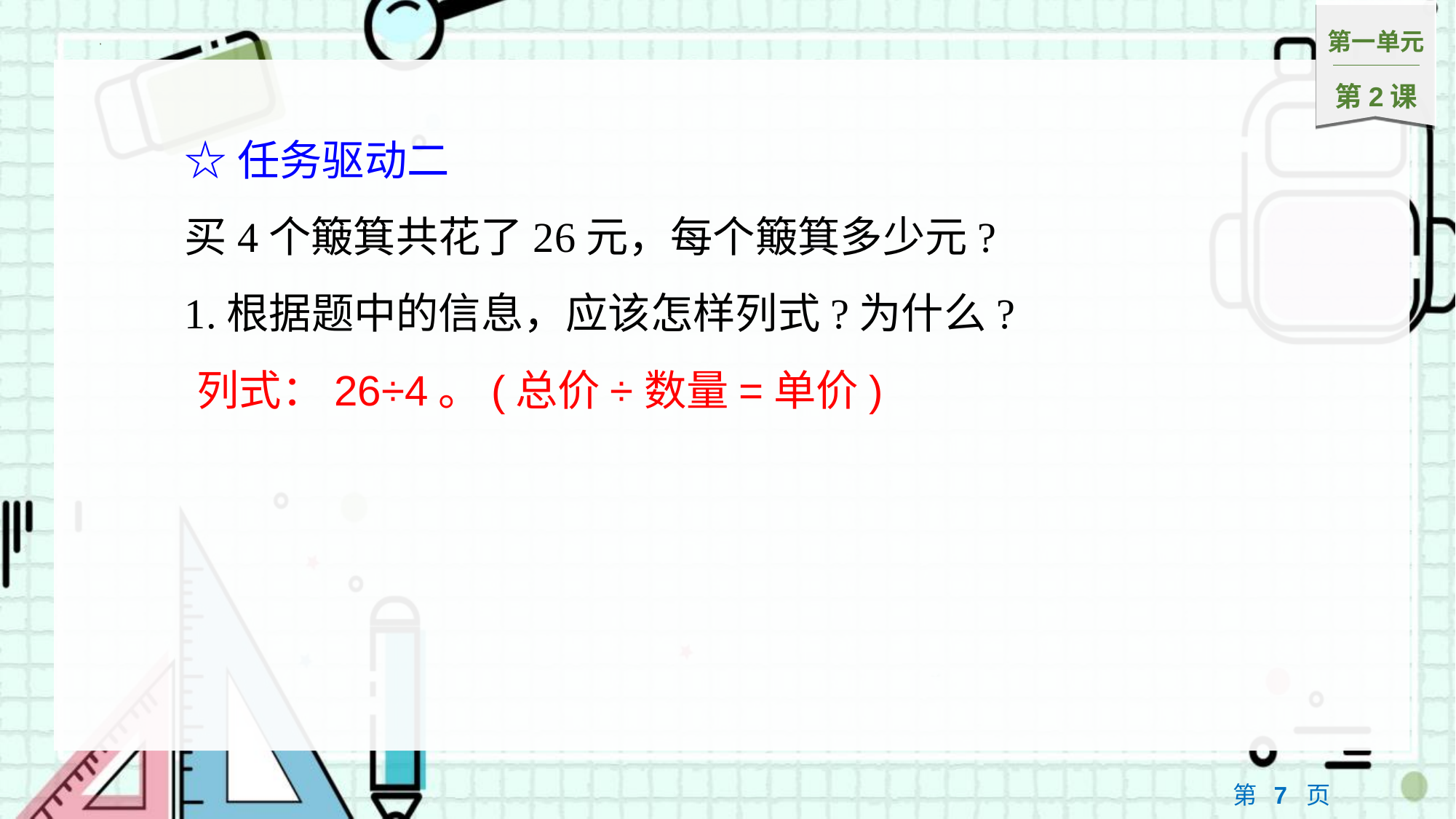

☆任务驱动二
买4个簸箕共花了26元，每个簸箕多少元?
1.根据题中的信息，应该怎样列式?为什么?

列式：26÷4。(总价÷数量=单价)